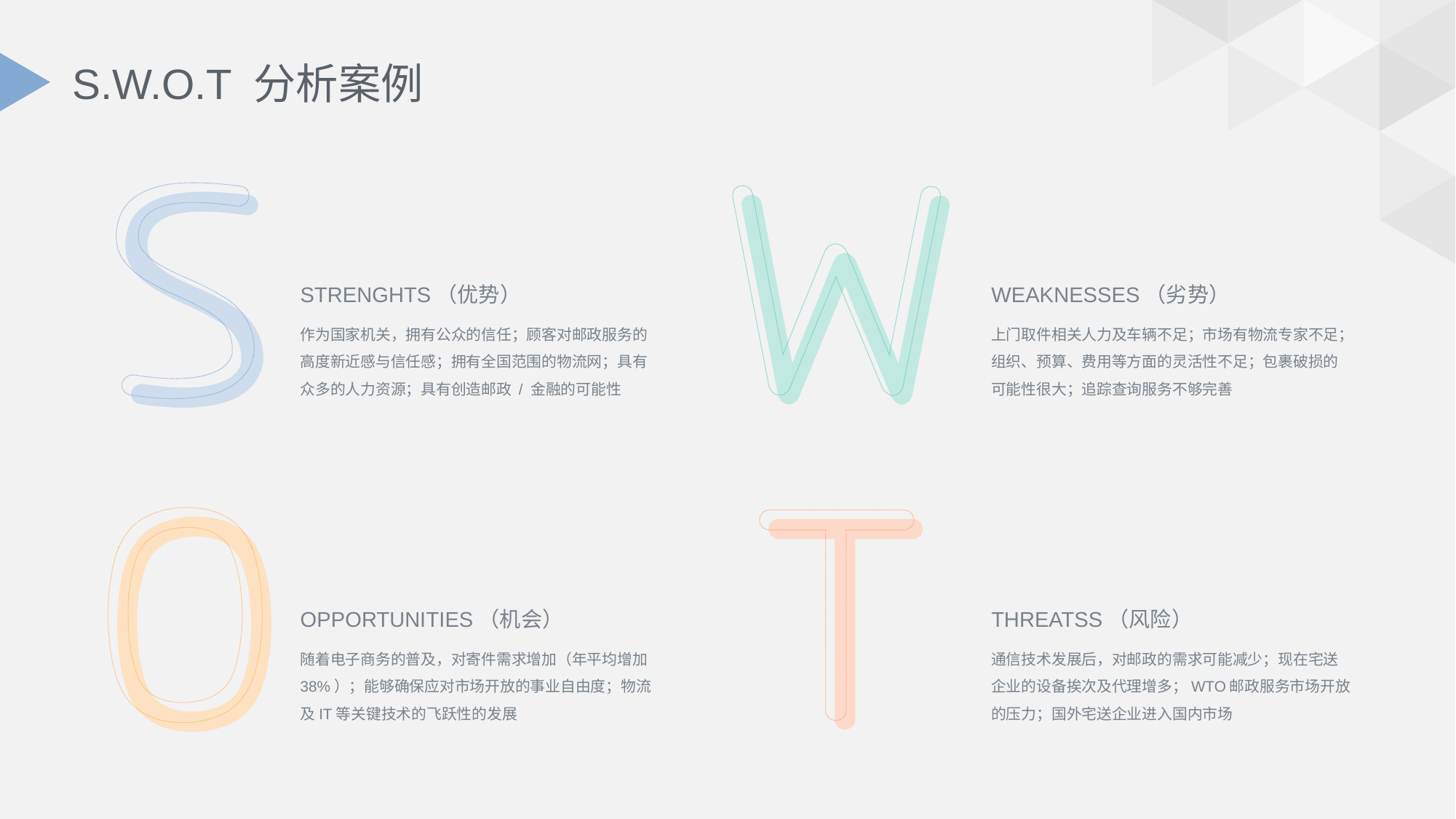

# S.W.O.T 分析案例

STRENGHTS（优势）
作为国家机关，拥有公众的信任；顾客对邮政服务的高度新近感与信任感；拥有全国范围的物流网；具有众多的人力资源；具有创造邮政 / 金融的可能性
WEAKNESSES（劣势）
上门取件相关人力及车辆不足；市场有物流专家不足；组织、预算、费用等方面的灵活性不足；包裹破损的可能性很大；追踪查询服务不够完善

OPPORTUNITIES（机会）
随着电子商务的普及，对寄件需求增加（年平均增加38%）；能够确保应对市场开放的事业自由度；物流及IT等关键技术的飞跃性的发展
THREATSS（风险）
通信技术发展后，对邮政的需求可能减少；现在宅送企业的设备挨次及代理增多；WTO邮政服务市场开放的压力；国外宅送企业进入国内市场